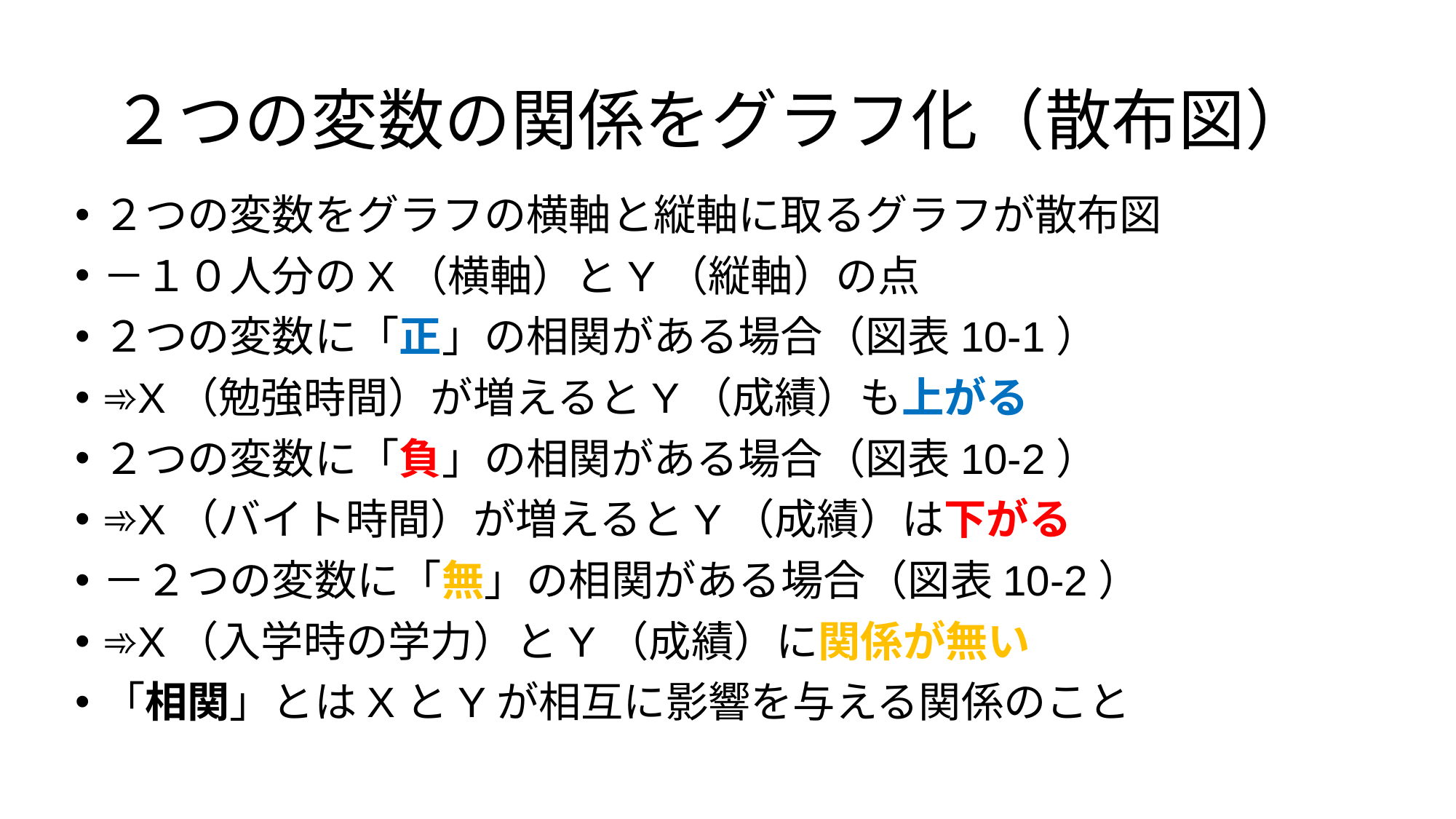

# ２つの変数の関係をグラフ化（散布図）
２つの変数をグラフの横軸と縦軸に取るグラフが散布図
－１０人分のX（横軸）とY（縦軸）の点
２つの変数に「正」の相関がある場合（図表10-1）
➾X（勉強時間）が増えるとY（成績）も上がる
２つの変数に「負」の相関がある場合（図表10-2）
➾X（バイト時間）が増えるとY（成績）は下がる
－２つの変数に「無」の相関がある場合（図表10-2）
➾X（入学時の学力）とY（成績）に関係が無い
「相関」とはXとYが相互に影響を与える関係のこと
3